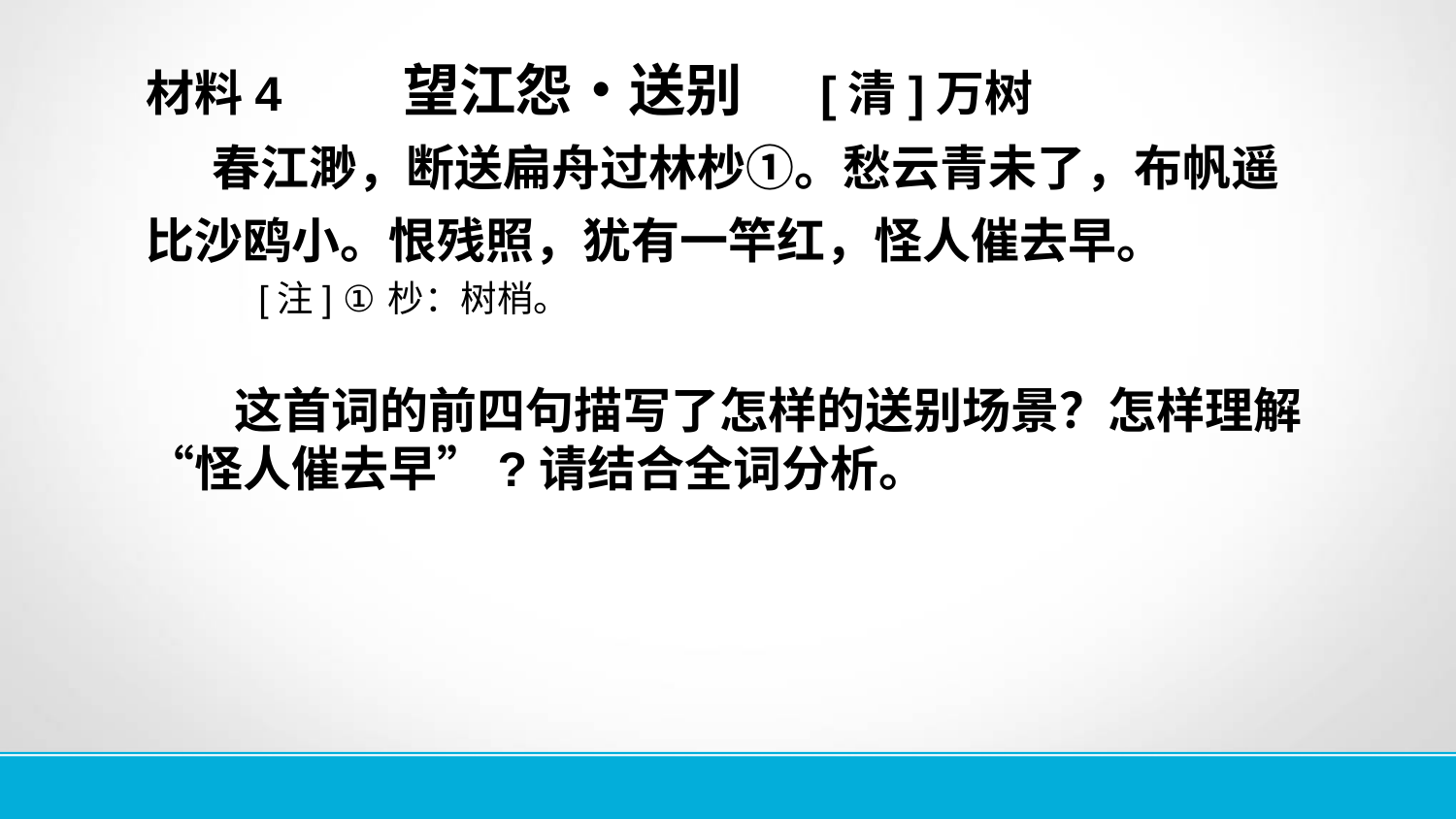

材料4          望江怨•送别     [清]万树
     春江渺，断送扁舟过林杪①。愁云青未了，布帆遥比沙鸥小。恨残照，犹有一竿红，怪人催去早。
           [注] ①杪：树梢。

       这首词的前四句描写了怎样的送别场景？怎样理解“怪人催去早”?请结合全词分析。